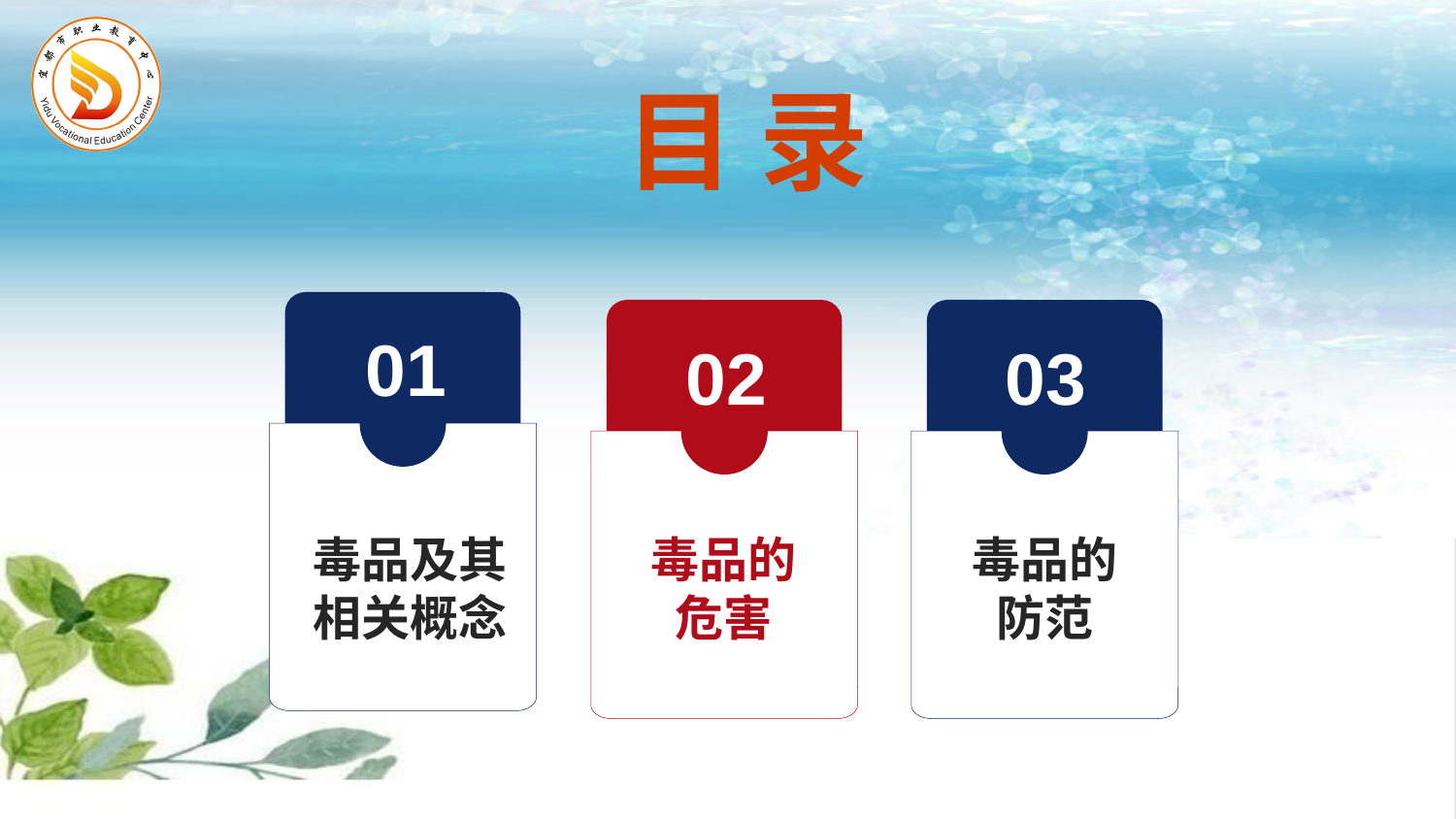

目 录

01

毒品及其相关概念

02

毒品的危害

03

毒品的防范